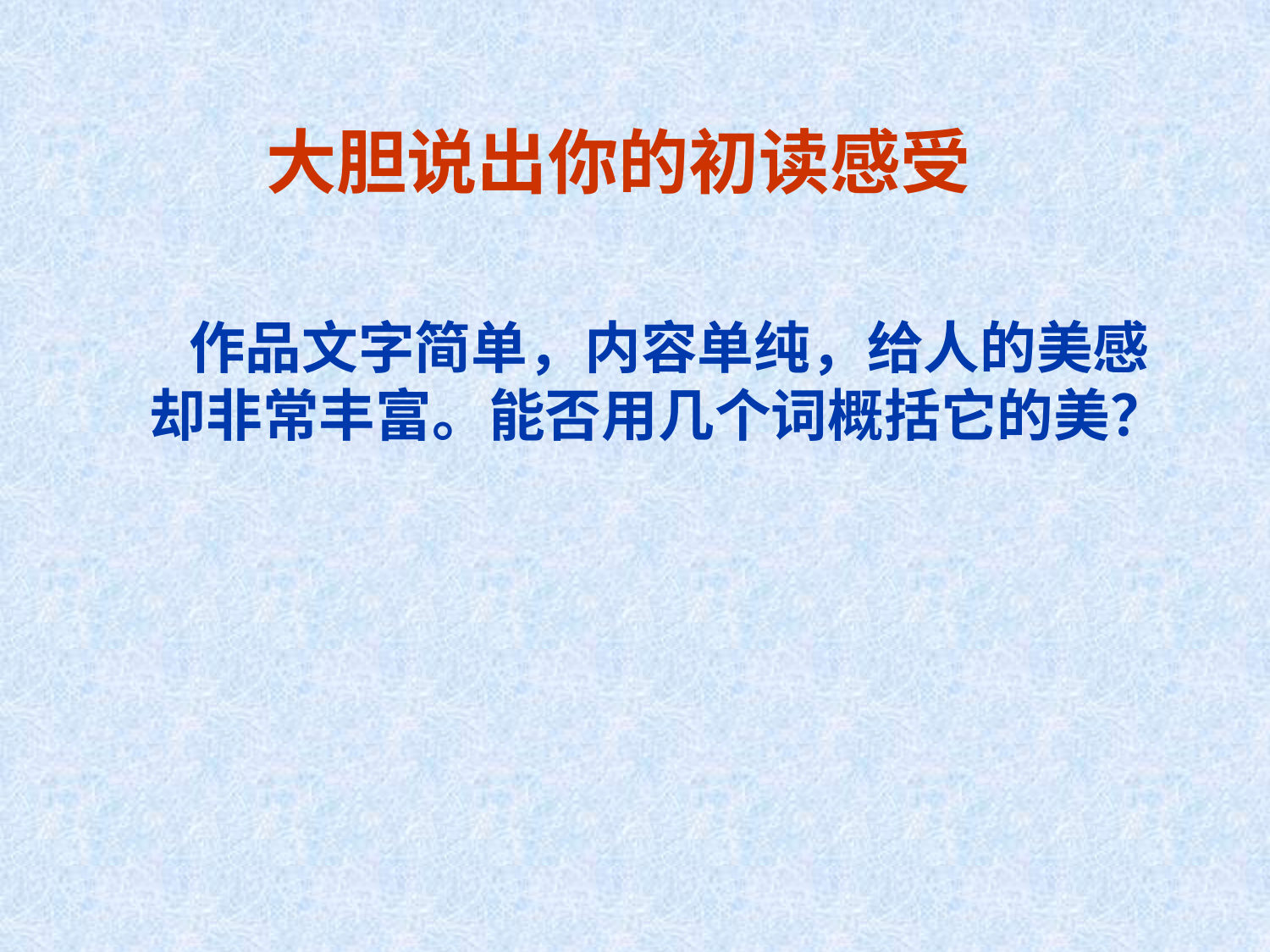

大胆说出你的初读感受
  作品文字简单，内容单纯，给人的美感
却非常丰富。能否用几个词概括它的美？